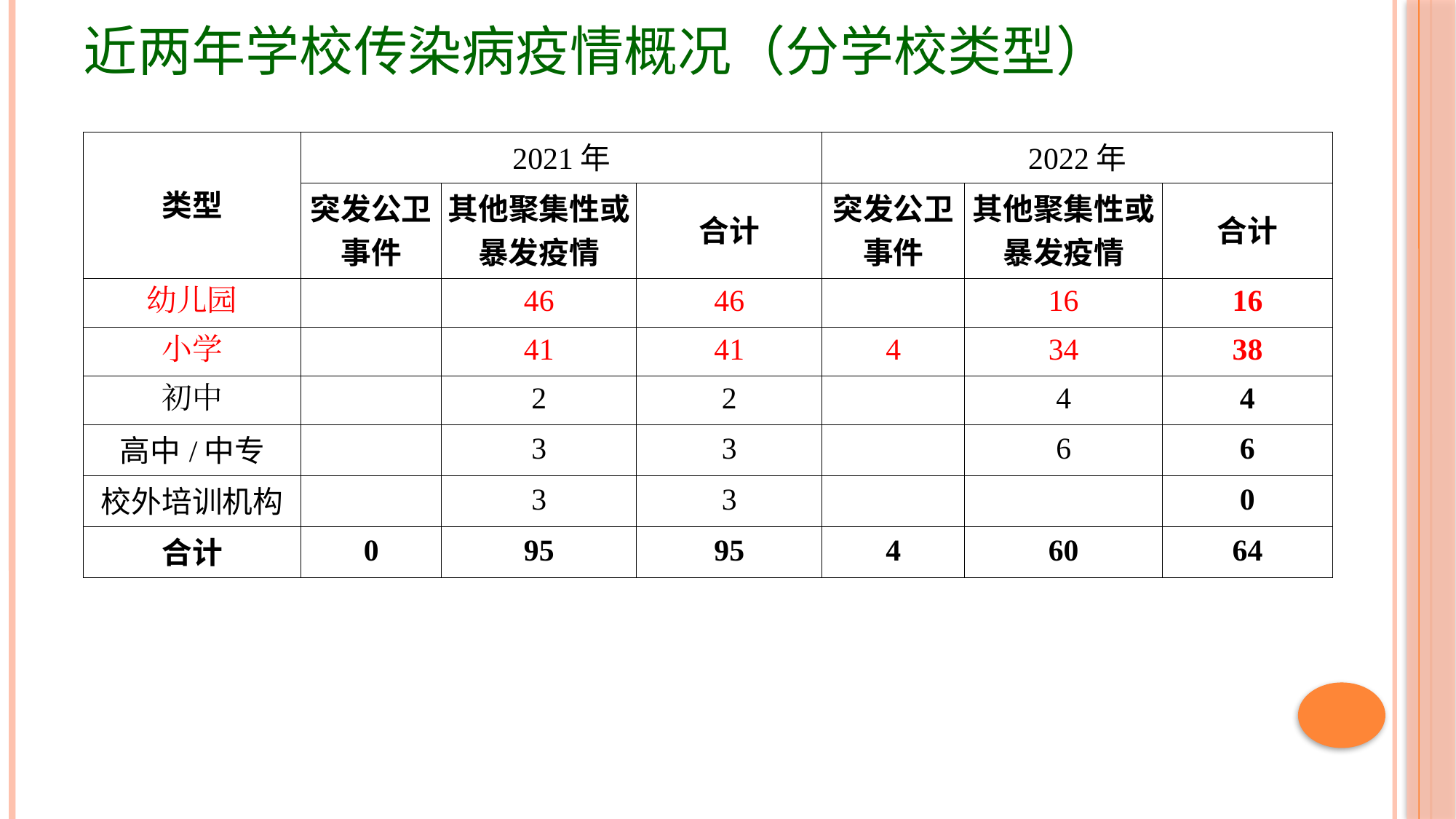

近两年学校传染病疫情概况（分学校类型）
| 类型 | 2021年 |  |  | 2022年 |  |  |
| --- | --- | --- | --- | --- | --- | --- |
|  | 突发公卫事件 | 其他聚集性或暴发疫情 | 合计 | 突发公卫事件 | 其他聚集性或暴发疫情 | 合计 |
| 幼儿园 |  | 46 | 46 |  | 16 | 16 |
| 小学 |  | 41 | 41 | 4 | 34 | 38 |
| 初中 |  | 2 | 2 |  | 4 | 4 |
| 高中/中专 |  | 3 | 3 |  | 6 | 6 |
| 校外培训机构 |  | 3 | 3 |  |  | 0 |
| 合计 | 0 | 95 | 95 | 4 | 60 | 64 |